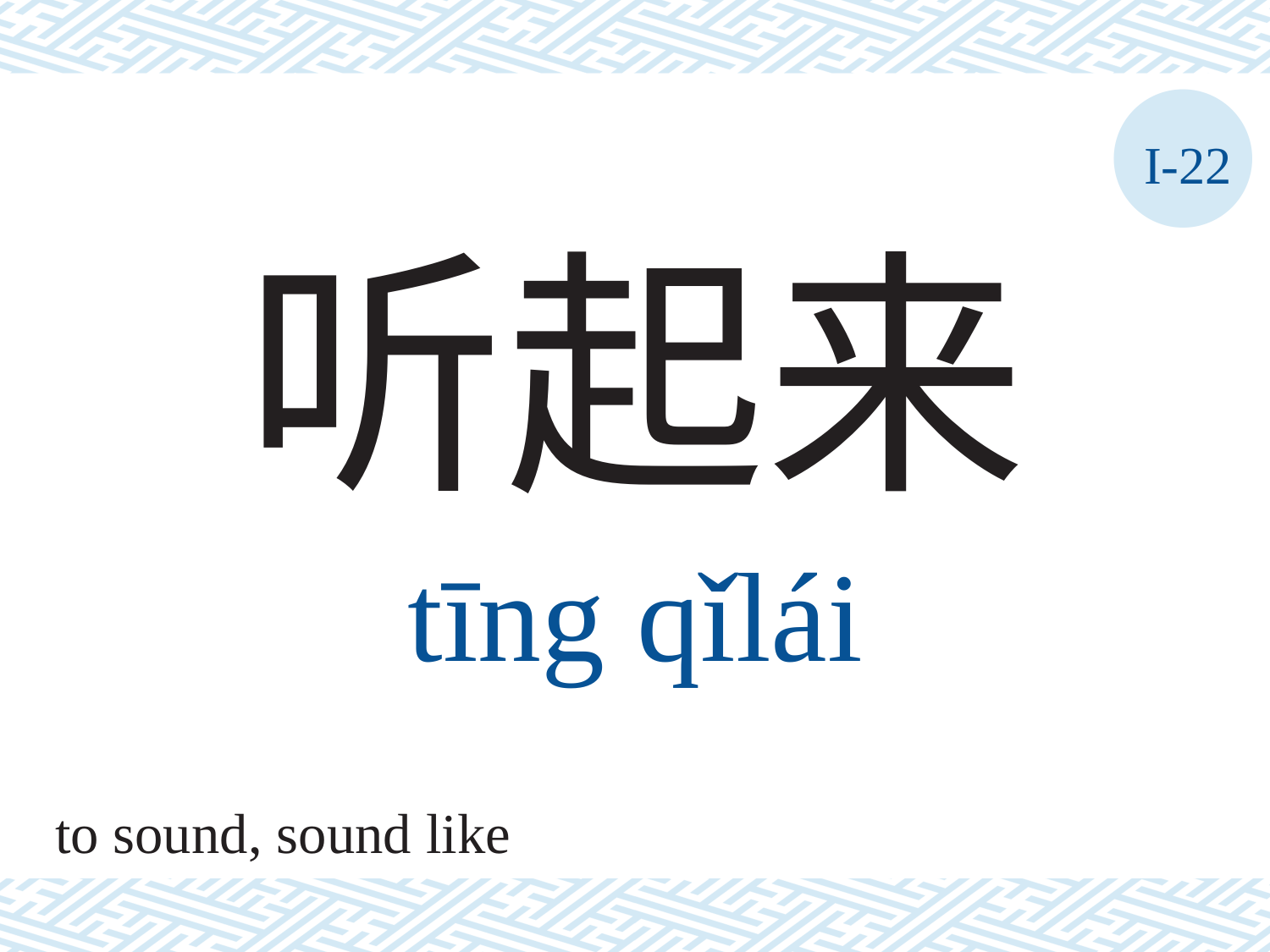

I-22
听起来
tīng	qǐlái
to sound, sound like